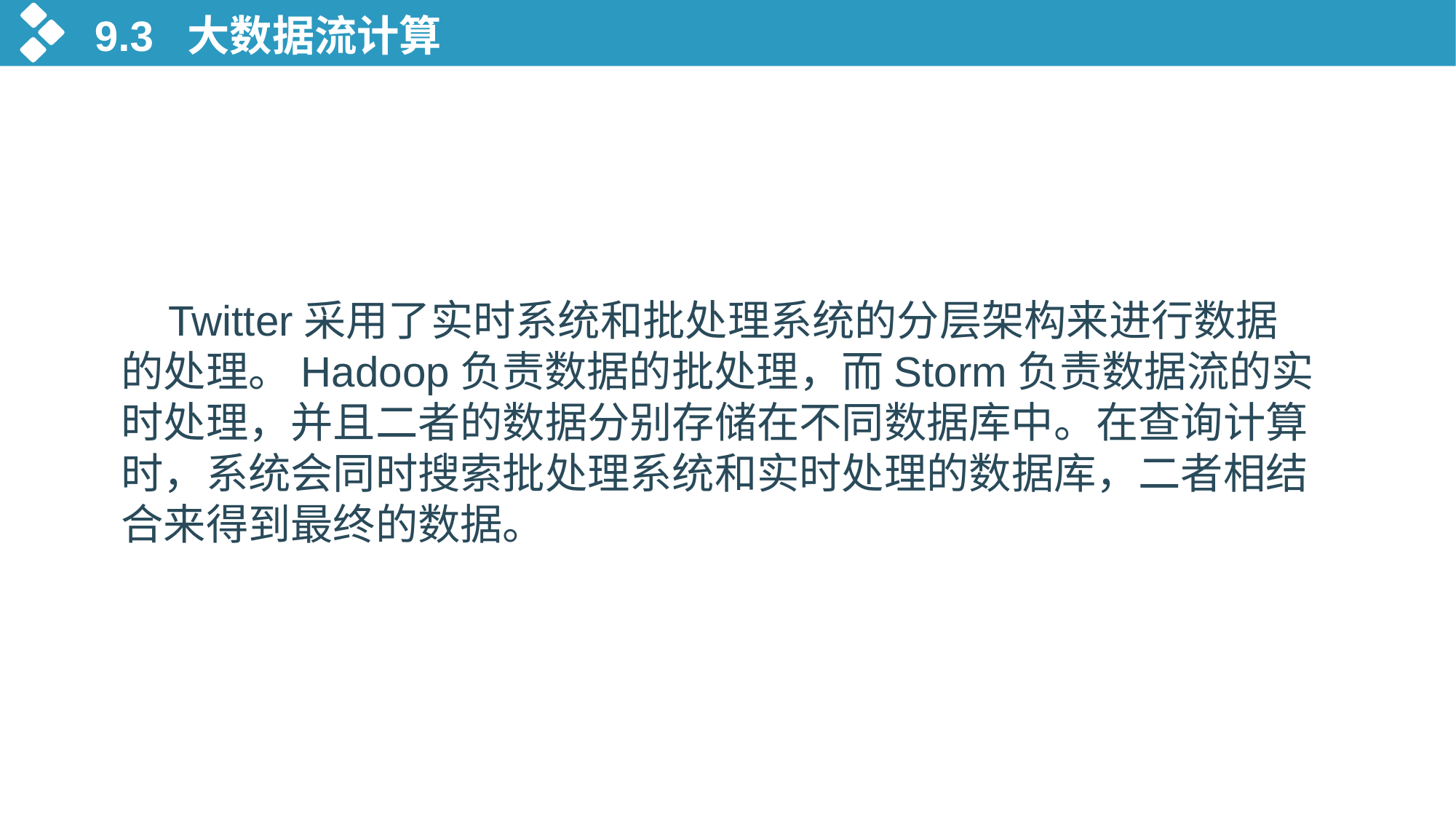

9.3  大数据流计算

    Twitter采用了实时系统和批处理系统的分层架构来进行数据的处理。Hadoop负责数据的批处理，而Storm负责数据流的实时处理，并且二者的数据分别存储在不同数据库中。在查询计算时，系统会同时搜索批处理系统和实时处理的数据库，二者相结合来得到最终的数据。